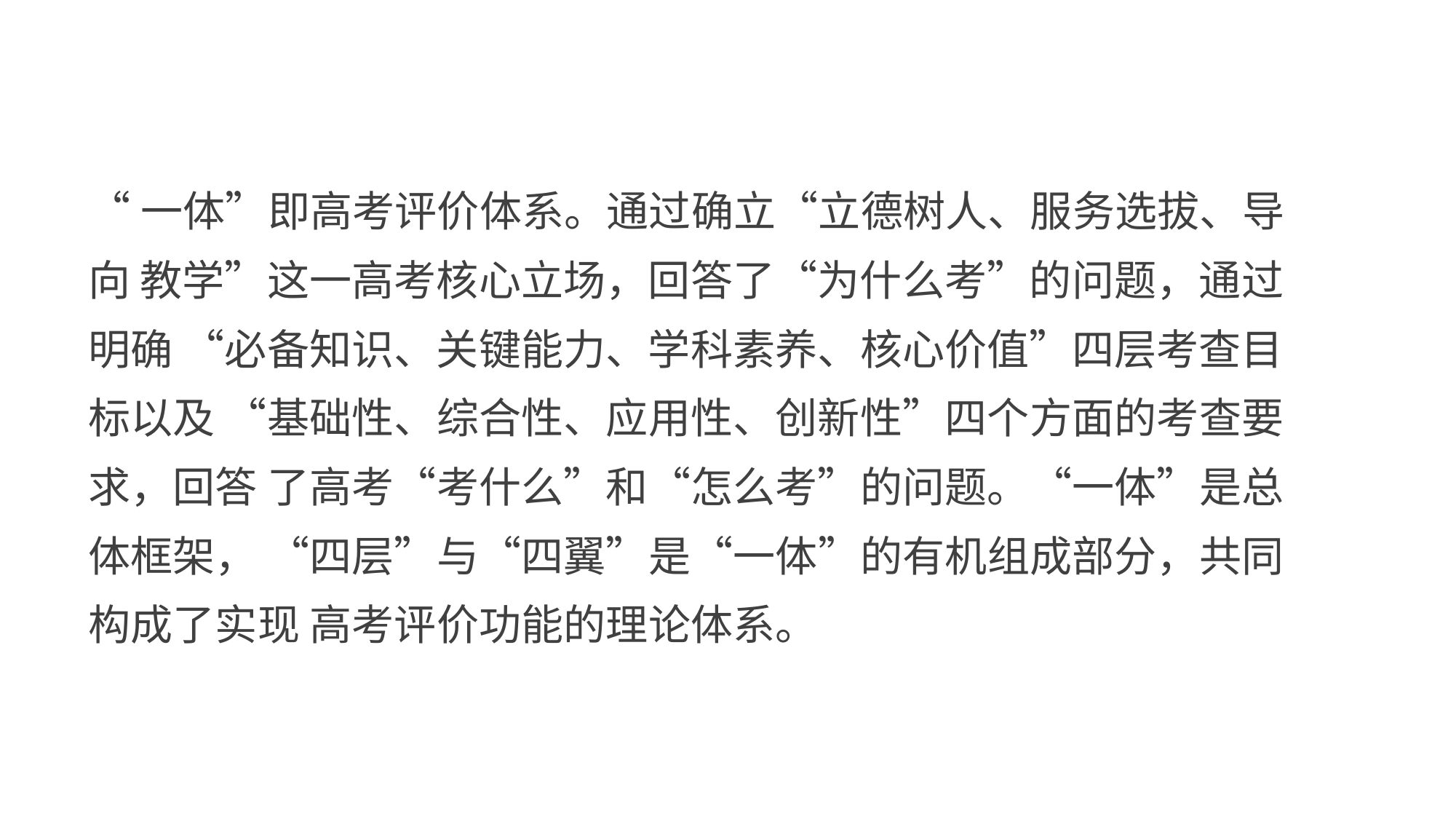

“一体”即高考评价体系。通过确立“立德树人、服务选拔、导向 教学”这一高考核心立场，回答了“为什么考”的问题，通过明确 “必备知识、关键能力、学科素养、核心价值”四层考查目标以及 “基础性、综合性、应用性、创新性”四个方面的考查要求，回答 了高考“考什么”和“怎么考”的问题。“一体”是总体框架， “四层”与“四翼”是“一体”的有机组成部分，共同构成了实现 高考评价功能的理论体系。